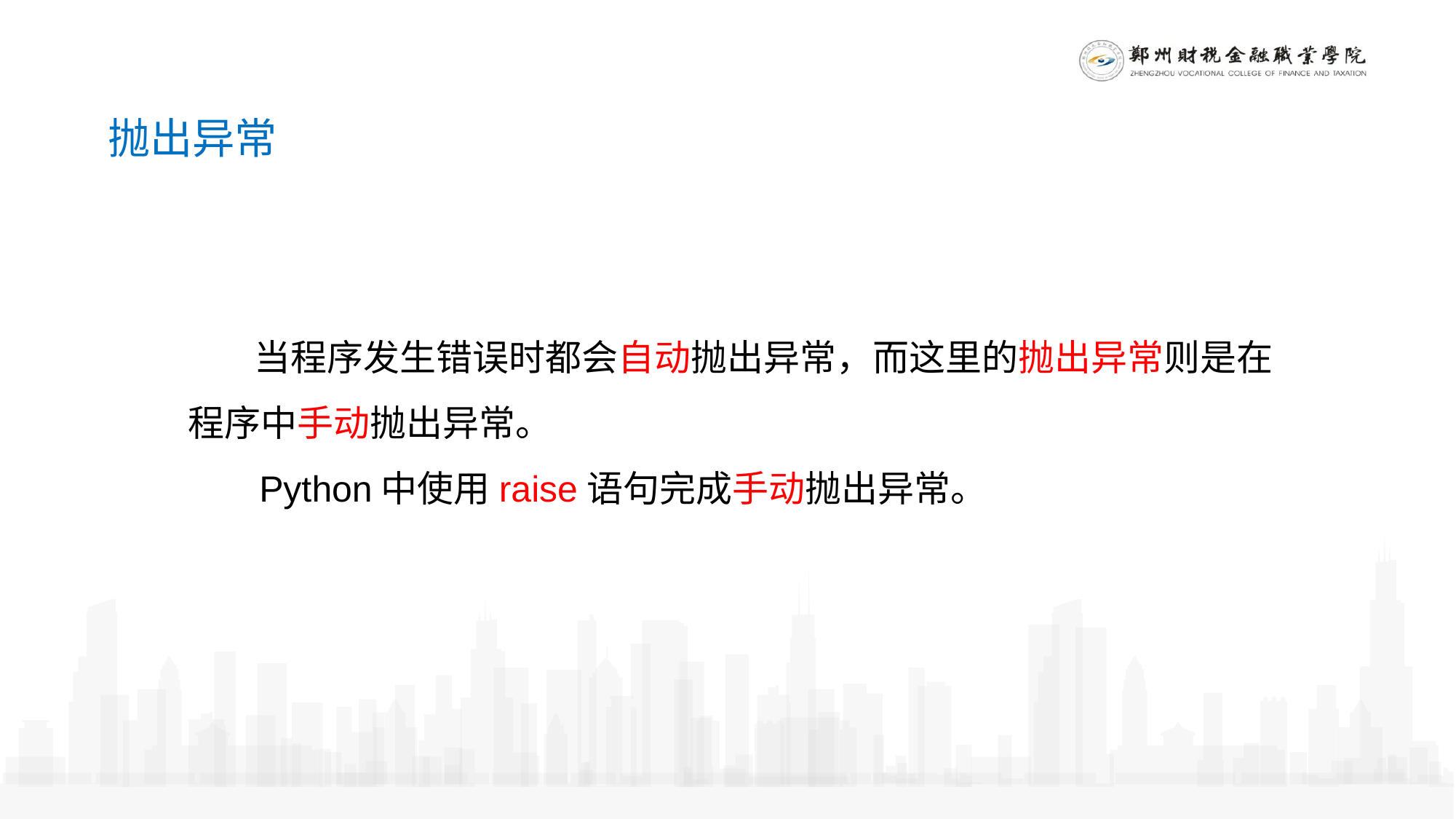

抛出异常
       当程序发生错误时都会自动抛出异常，而这里的抛出异常则是在程序中手动抛出异常。
       Python中使用raise语句完成手动抛出异常。